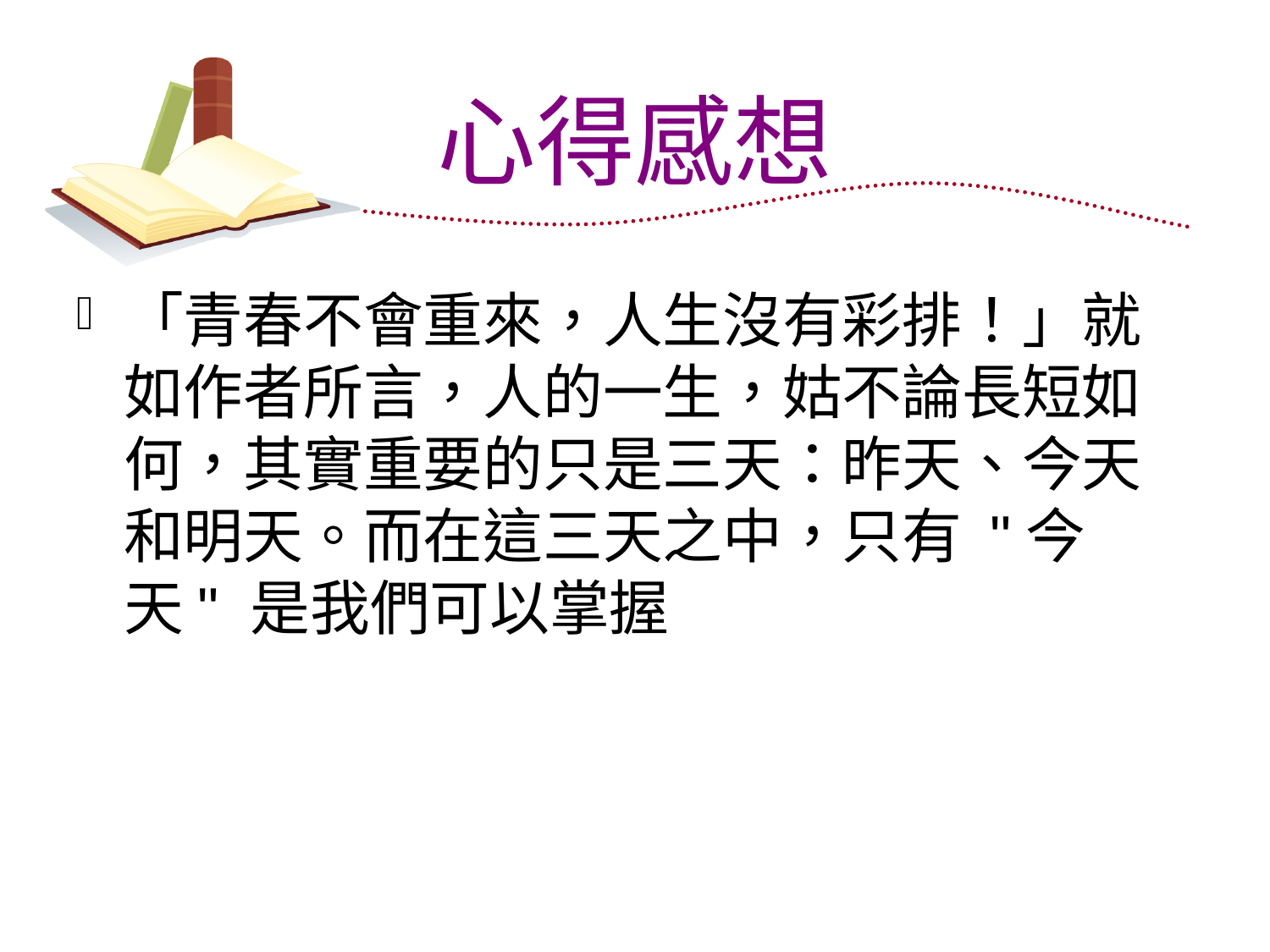

# 心得感想
「青春不會重來，人生沒有彩排！」就如作者所言，人的一生，姑不論長短如何，其實重要的只是三天：昨天、今天和明天。而在這三天之中，只有 "今天" 是我們可以掌握